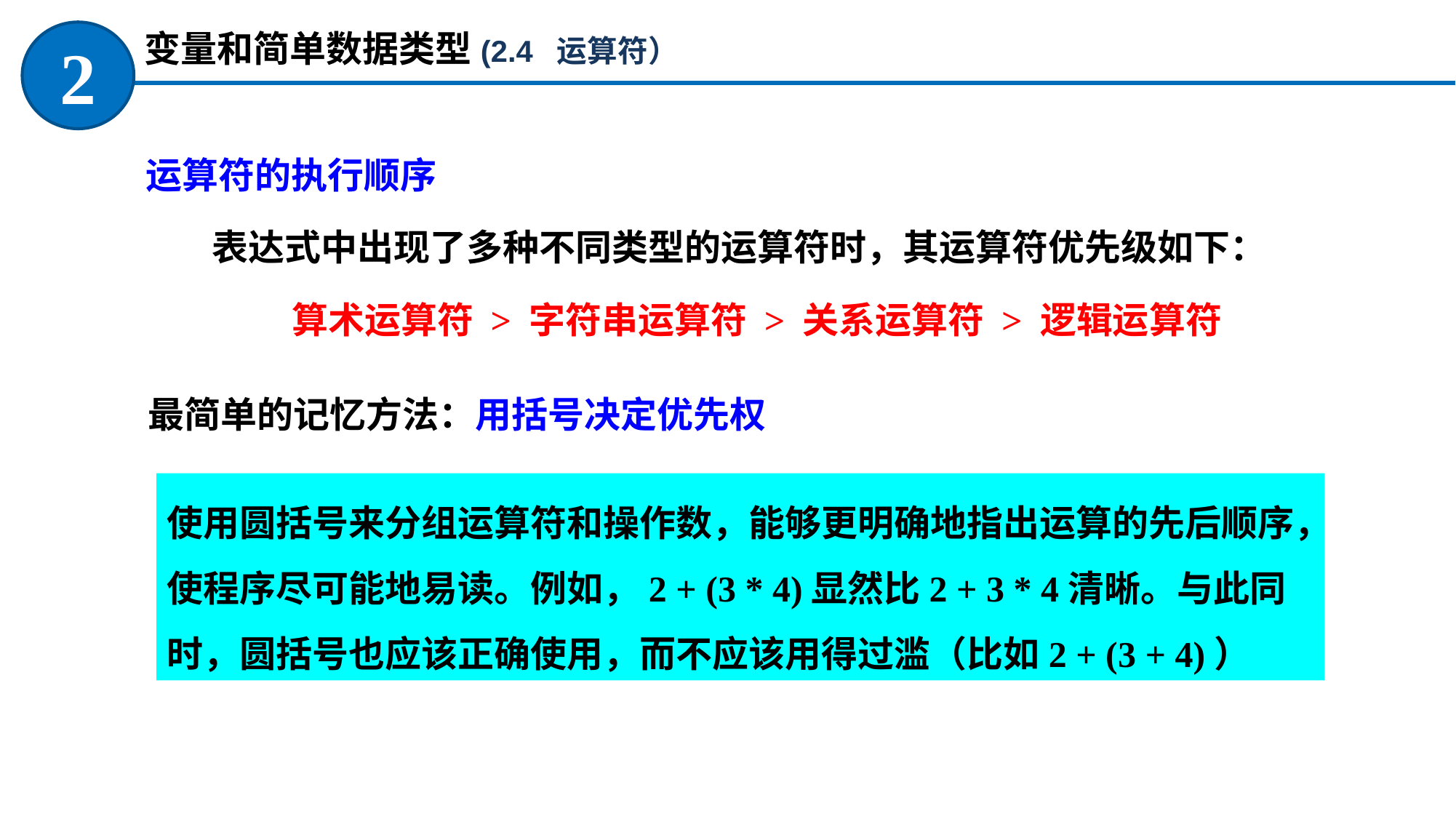

变量和简单数据类型(2.4  运算符）
2
运算符的执行顺序
       表达式中出现了多种不同类型的运算符时，其运算符优先级如下：
         算术运算符 > 字符串运算符 > 关系运算符 > 逻辑运算符
最简单的记忆方法：用括号决定优先权
使用圆括号来分组运算符和操作数，能够更明确地指出运算的先后顺序，使程序尽可能地易读。例如，2 + (3 * 4)显然比2 + 3 * 4清晰。与此同时，圆括号也应该正确使用，而不应该用得过滥（比如2 + (3 + 4)）